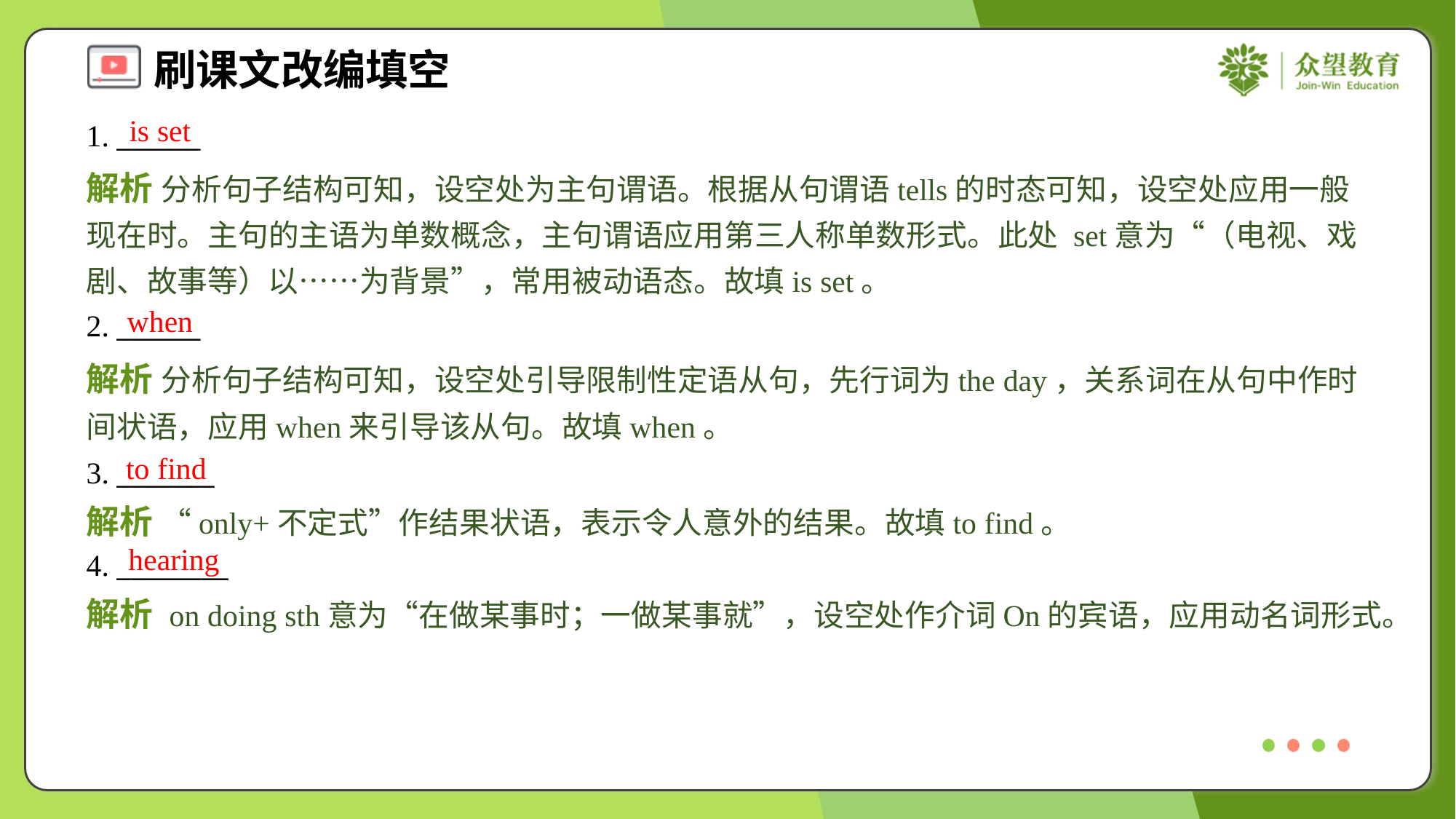

is set
1. ______
解析 分析句子结构可知，设空处为主句谓语。根据从句谓语tells的时态可知，设空处应用一般现在时。主句的主语为单数概念，主句谓语应用第三人称单数形式。此处 set意为“（电视、戏剧、故事等）以……为背景”，常用被动语态。故填is set。
when
2. ______
解析 分析句子结构可知，设空处引导限制性定语从句，先行词为the day，关系词在从句中作时间状语，应用when来引导该从句。故填when。
to find
3. _______
解析 “only+不定式”作结果状语，表示令人意外的结果。故填to find。
hearing
4. ________
解析 on doing sth意为“在做某事时；一做某事就”，设空处作介词On的宾语，应用动名词形式。